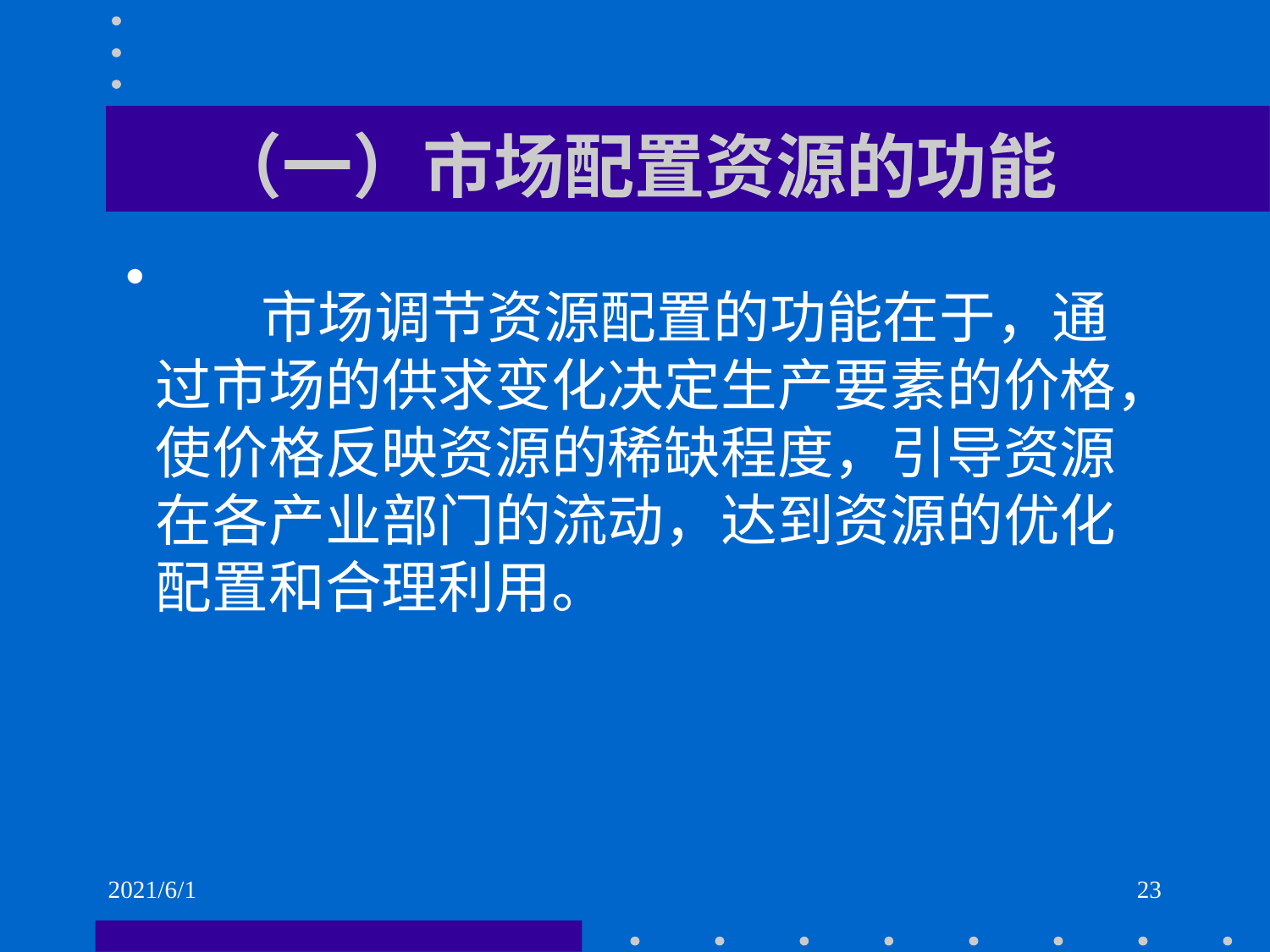

# （一）市场配置资源的功能

           市场调节资源配置的功能在于，通过市场的供求变化决定生产要素的价格，使价格反映资源的稀缺程度，引导资源在各产业部门的流动，达到资源的优化配置和合理利用。
2021/6/1
23